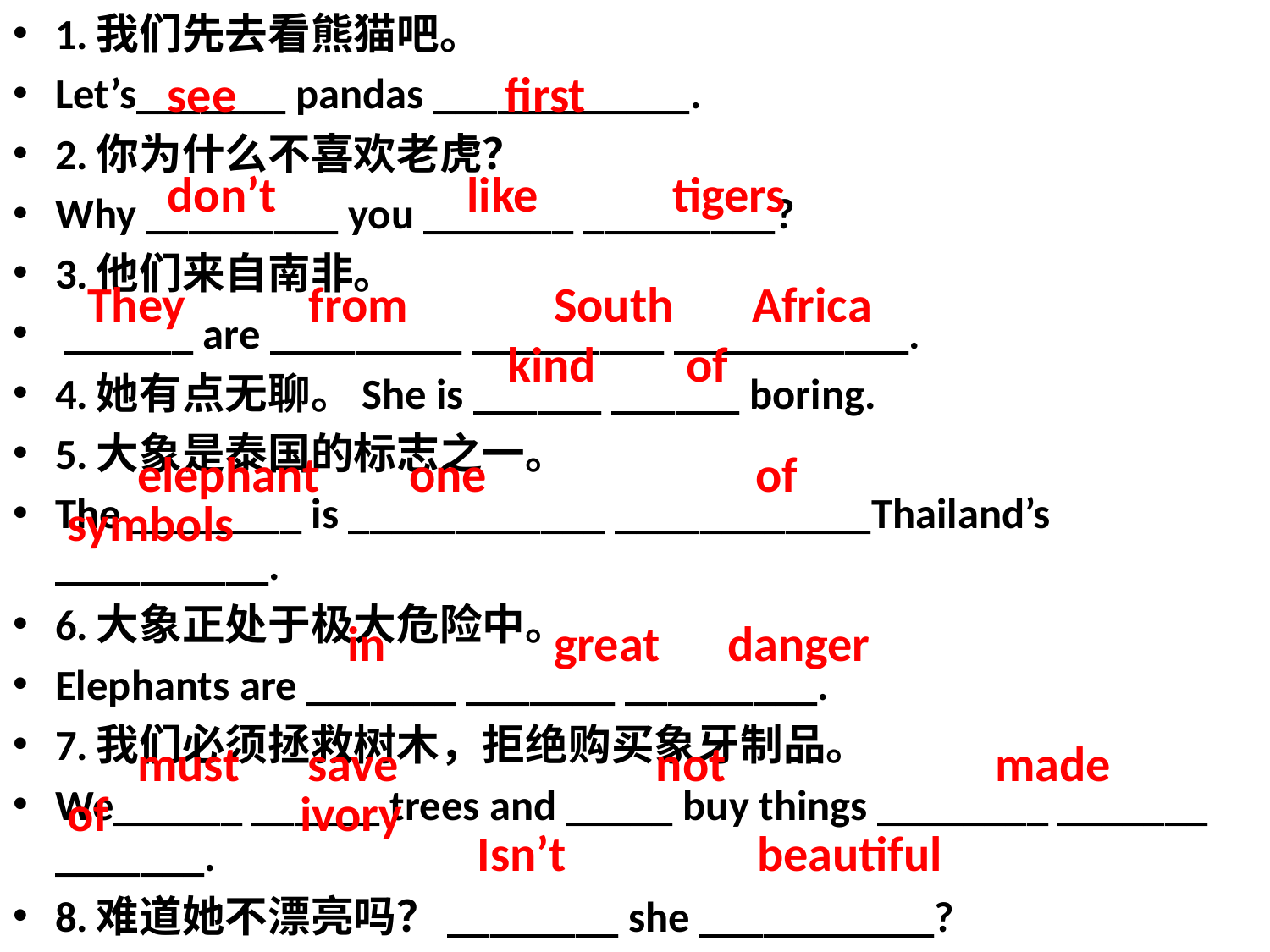

1.我们先去看熊猫吧。
Let’s_______ pandas ____________.
2.你为什么不喜欢老虎？
Why _________ you _______ _________?
3.他们来自南非。
 ______ are _________ _________ ___________.
4.她有点无聊。She is ______ ______ boring.
5.大象是泰国的标志之一。
The ________ is ____________ ____________Thailand’s __________.
6.大象正处于极大危险中。
Elephants are _______ _______ _________.
7.我们必须拯救树木，拒绝购买象牙制品。
We______ ______ trees and _____ buy things ________ _______ _______.
8.难道她不漂亮吗？________ she ___________?

#
see                        first
don’t                 like            tigers
They           from             South       Africa
kind        of
elephant        one                        of
symbols
in               great      danger
must      save                       not                        made
of                 ivory
Isn’t                 beautiful